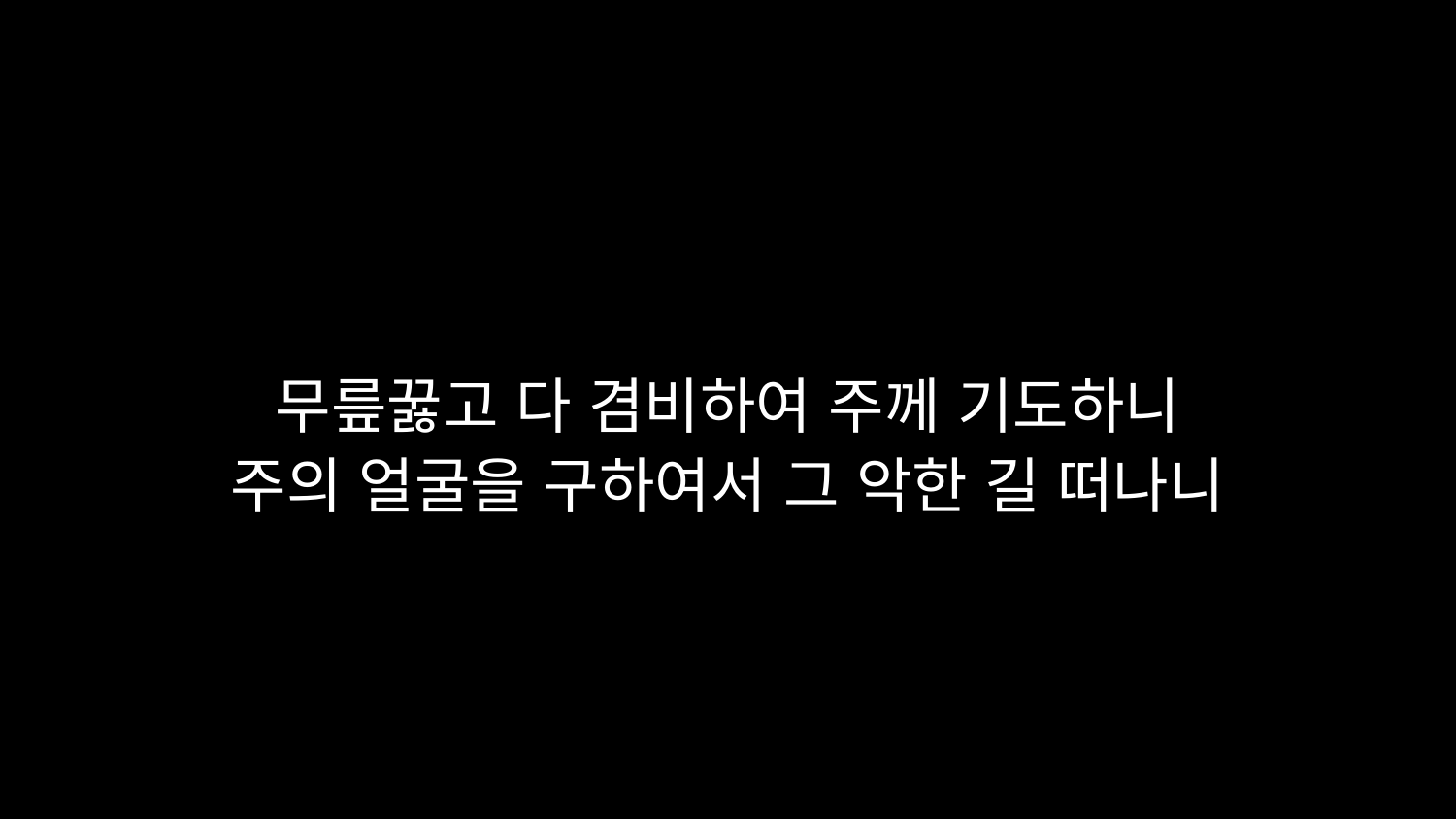

# 무릎꿇고 다 겸비하여 주께 기도하니 주의 얼굴을 구하여서 그 악한 길 떠나니